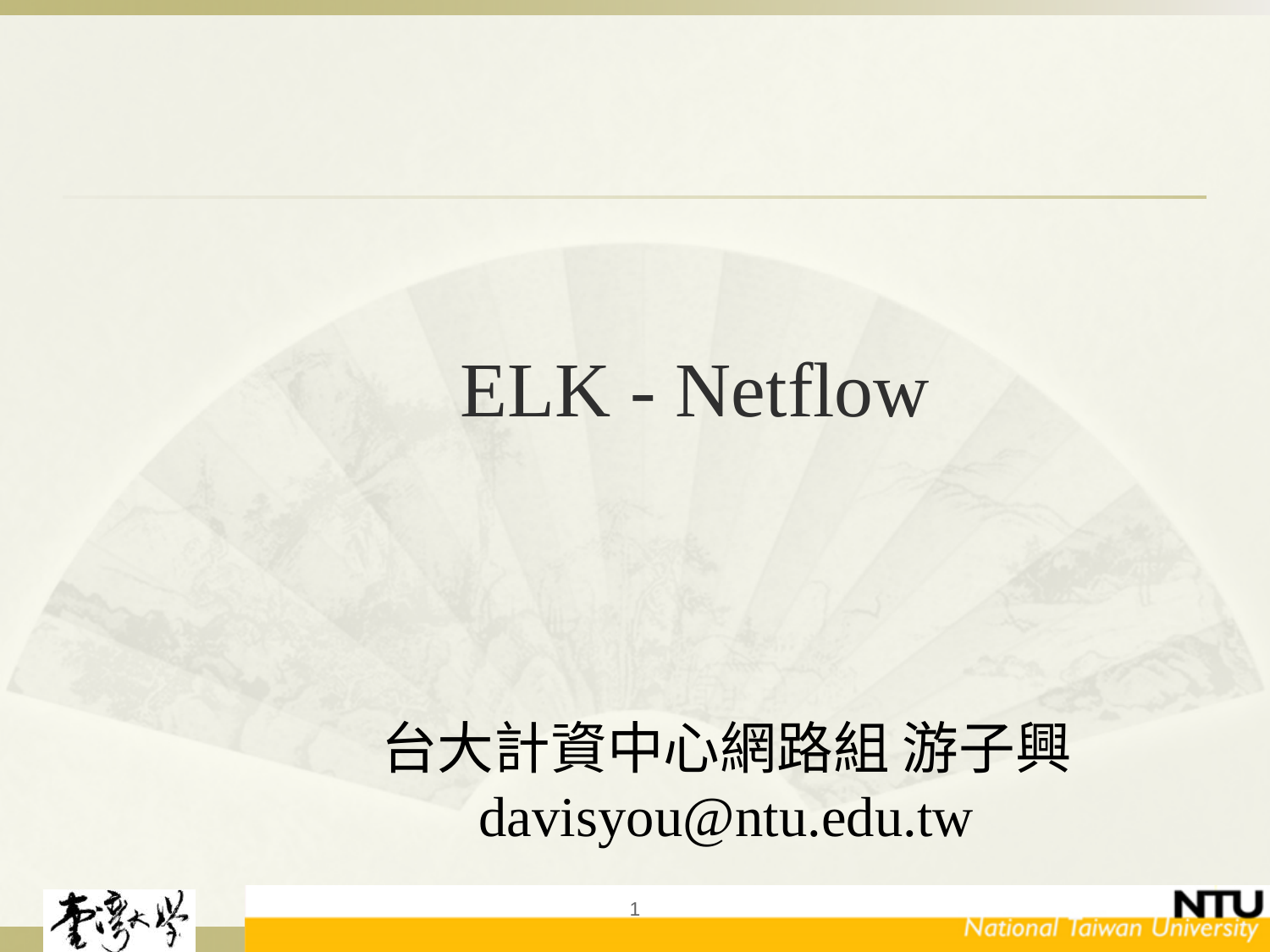

# ELK - Netflow
台大計資中心網路組 游子興
davisyou@ntu.edu.tw

1